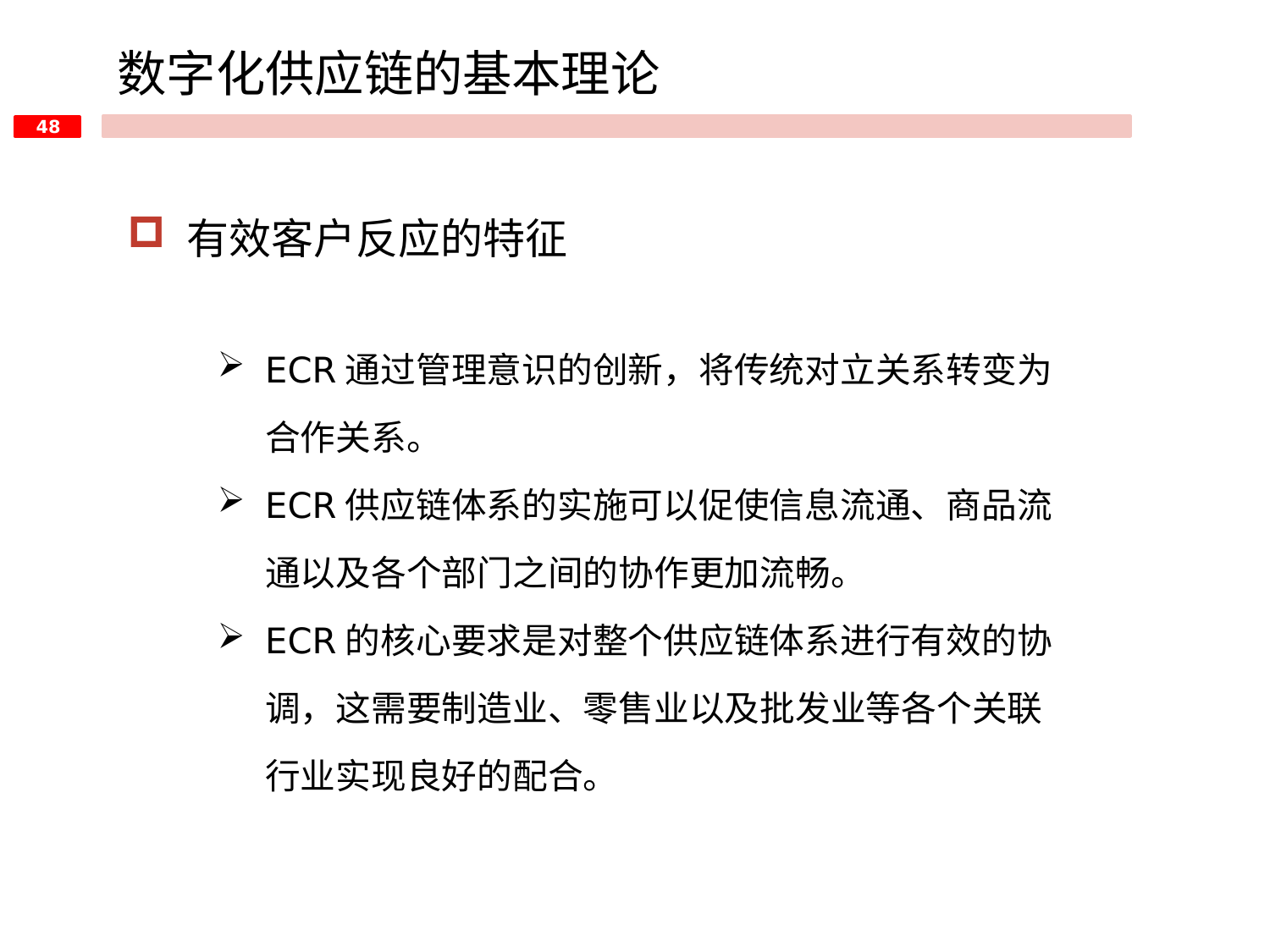

数字化供应链的基本理论
48
 有效客户反应的特征
ECR通过管理意识的创新，将传统对立关系转变为合作关系。
ECR供应链体系的实施可以促使信息流通、商品流通以及各个部门之间的协作更加流畅。
ECR的核心要求是对整个供应链体系进行有效的协调，这需要制造业、零售业以及批发业等各个关联行业实现良好的配合。